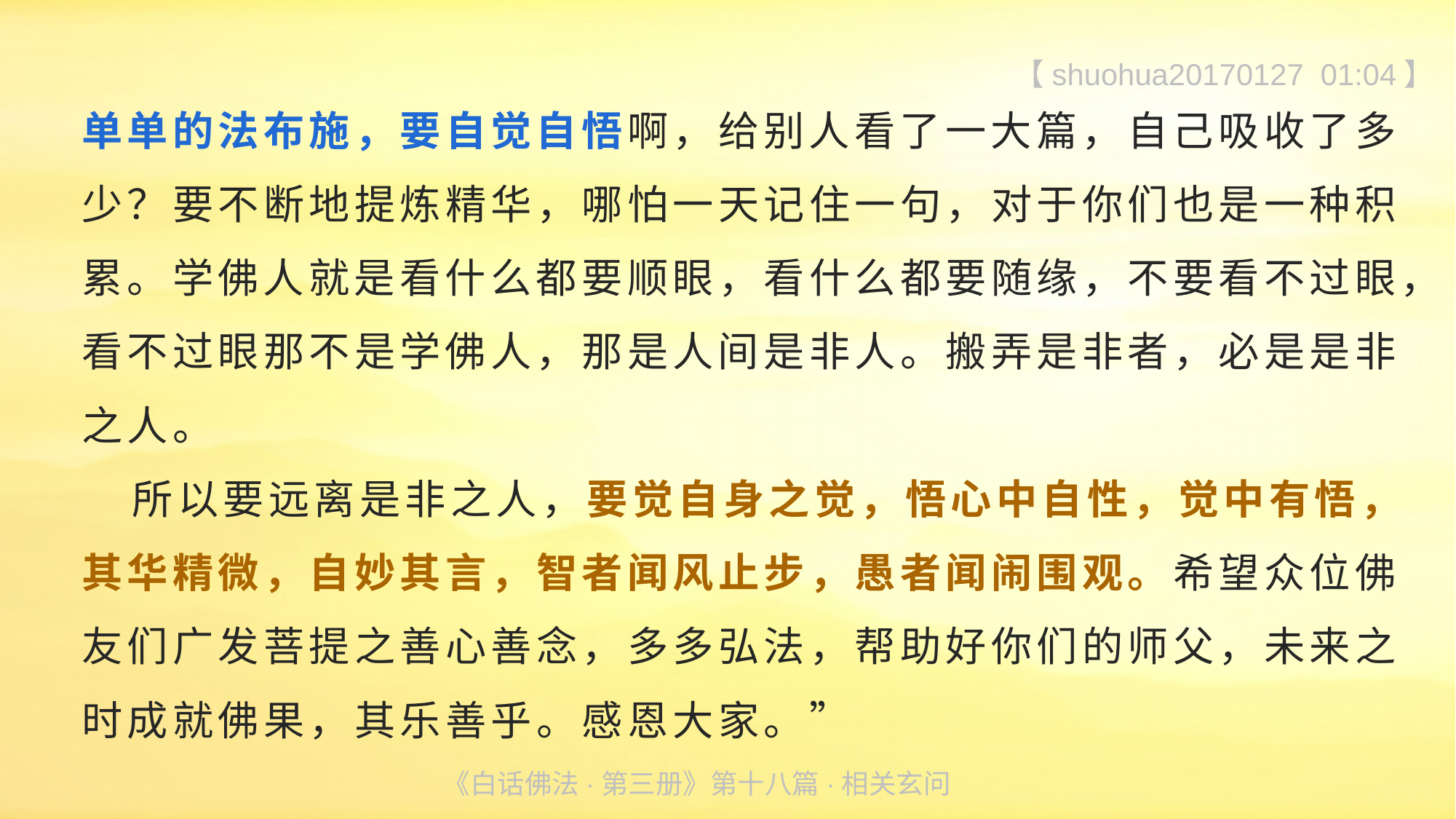

【shuohua20170127  01:04】
单单的法布施，要自觉自悟啊，给别人看了一大篇，自己吸收了多少？要不断地提炼精华，哪怕一天记住一句，对于你们也是一种积累。学佛人就是看什么都要顺眼，看什么都要随缘，不要看不过眼，看不过眼那不是学佛人，那是人间是非人。搬弄是非者，必是是非之人。
   所以要远离是非之人，要觉自身之觉，悟心中自性，觉中有悟，其华精微，自妙其言，智者闻风止步，愚者闻闹围观。希望众位佛友们广发菩提之善心善念，多多弘法，帮助好你们的师父，未来之时成就佛果，其乐善乎。感恩大家。”
《白话佛法·第三册》第十八篇·相关玄问